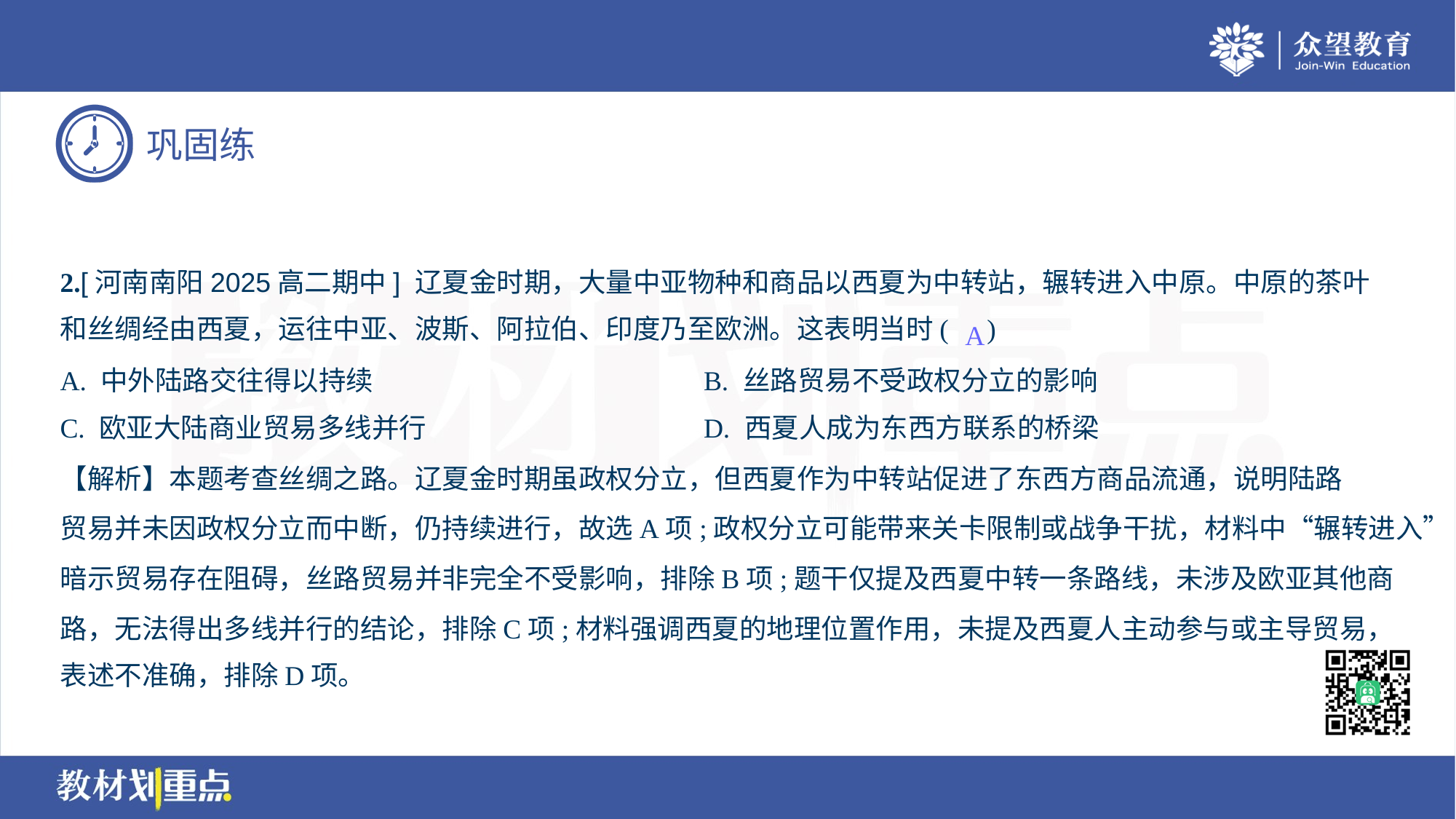

2.[河南南阳2025高二期中] 辽夏金时期，大量中亚物种和商品以西夏为中转站，辗转进入中原。中原的茶叶
和丝绸经由西夏，运往中亚、波斯、阿拉伯、印度乃至欧洲。这表明当时(     )
A
A. 中外陆路交往得以持续	B. 丝路贸易不受政权分立的影响
C. 欧亚大陆商业贸易多线并行	D. 西夏人成为东西方联系的桥梁
【解析】本题考查丝绸之路。辽夏金时期虽政权分立，但西夏作为中转站促进了东西方商品流通，说明陆路
贸易并未因政权分立而中断，仍持续进行，故选A项;政权分立可能带来关卡限制或战争干扰，材料中“辗转进入”
暗示贸易存在阻碍，丝路贸易并非完全不受影响，排除B项;题干仅提及西夏中转一条路线，未涉及欧亚其他商
路，无法得出多线并行的结论，排除C项;材料强调西夏的地理位置作用，未提及西夏人主动参与或主导贸易，
表述不准确，排除D项。